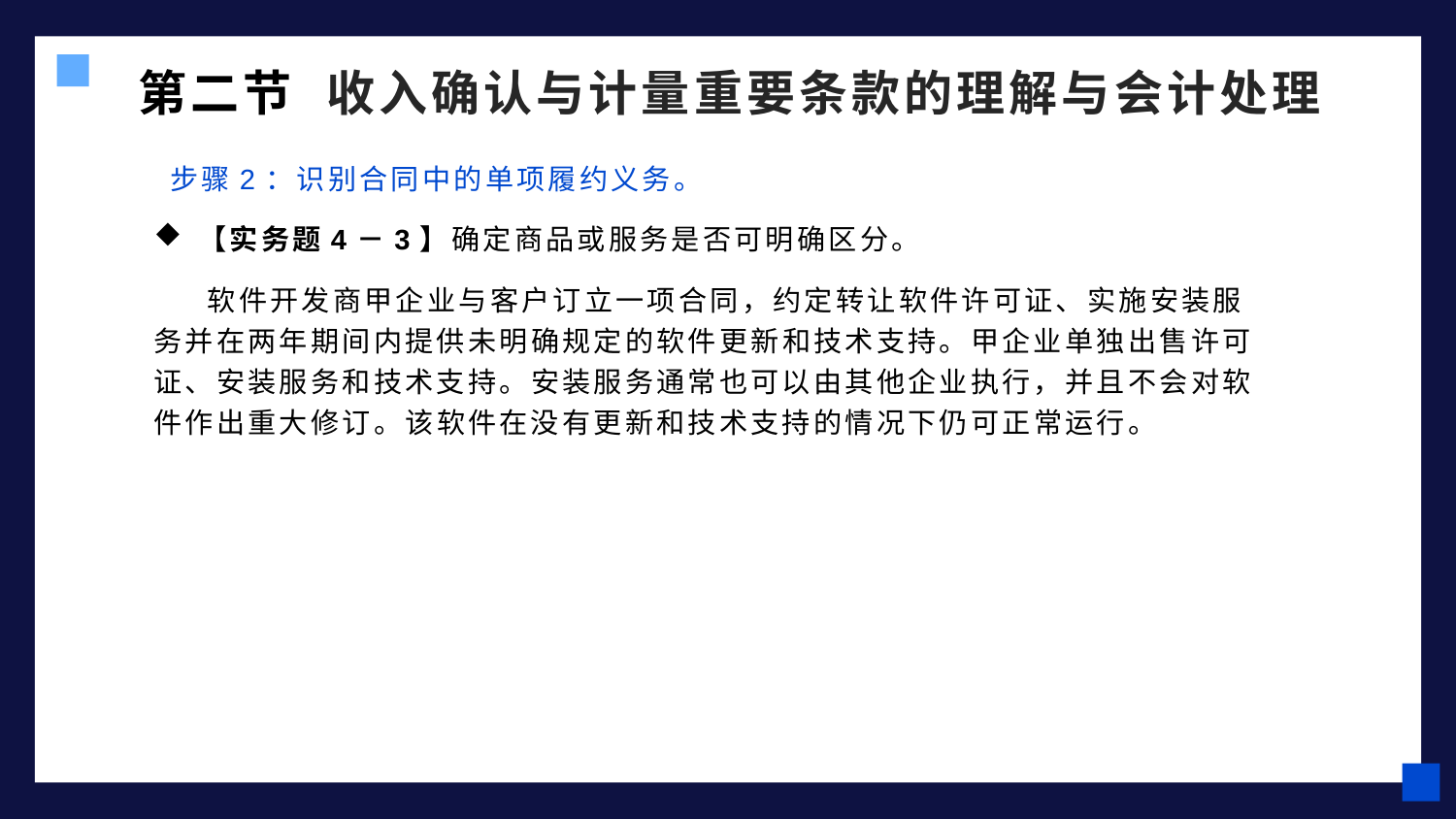

第二节  收入确认与计量重要条款的理解与会计处理
 步骤2：识别合同中的单项履约义务。
 【实务题4－3】确定商品或服务是否可明确区分。
     软件开发商甲企业与客户订立一项合同，约定转让软件许可证、实施安装服务并在两年期间内提供未明确规定的软件更新和技术支持。甲企业单独出售许可证、安装服务和技术支持。安装服务通常也可以由其他企业执行，并且不会对软件作出重大修订。该软件在没有更新和技术支持的情况下仍可正常运行。